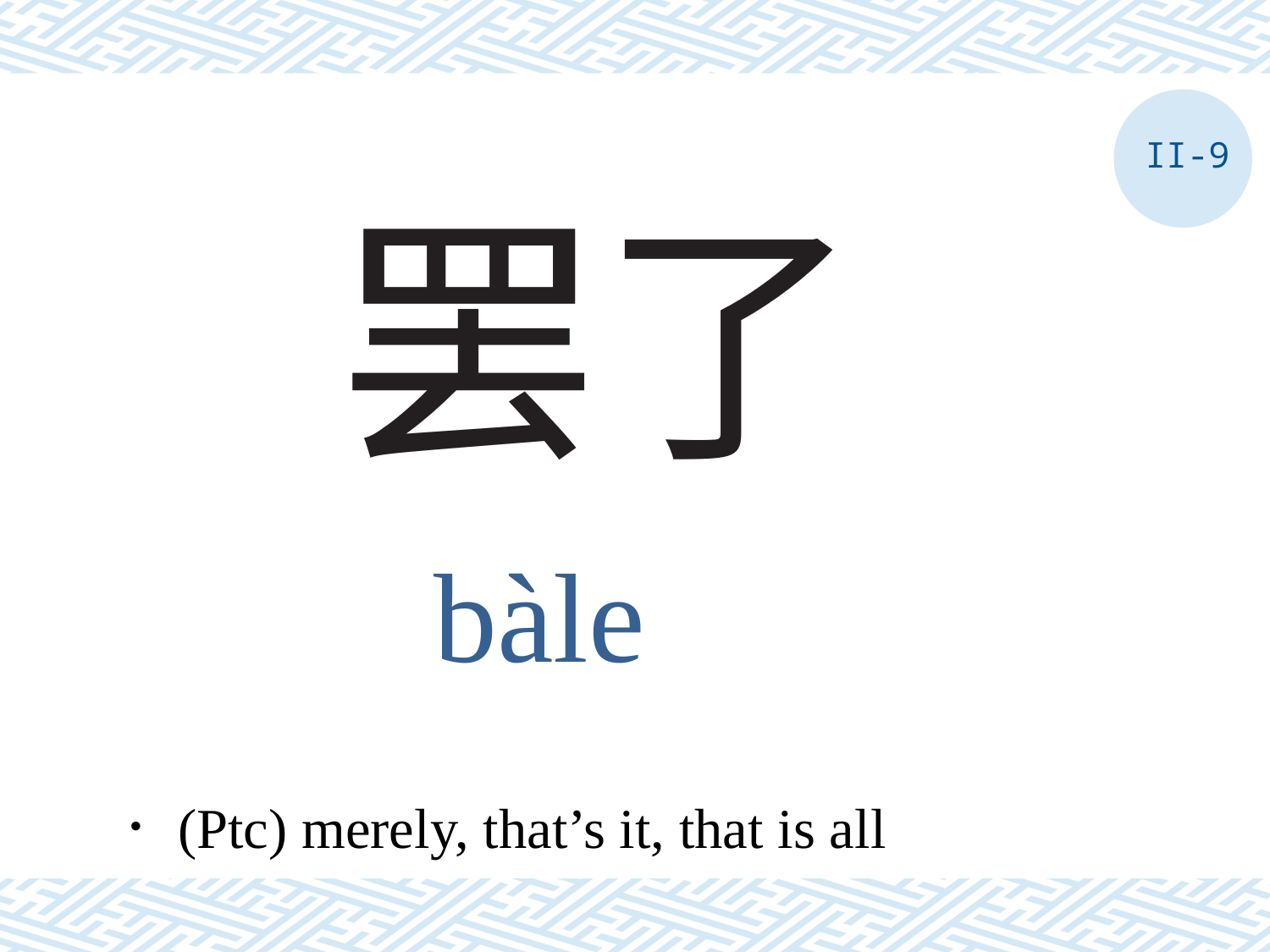

II-9

# 罢了
bàle
．(Ptc) merely, that’s it, that is all